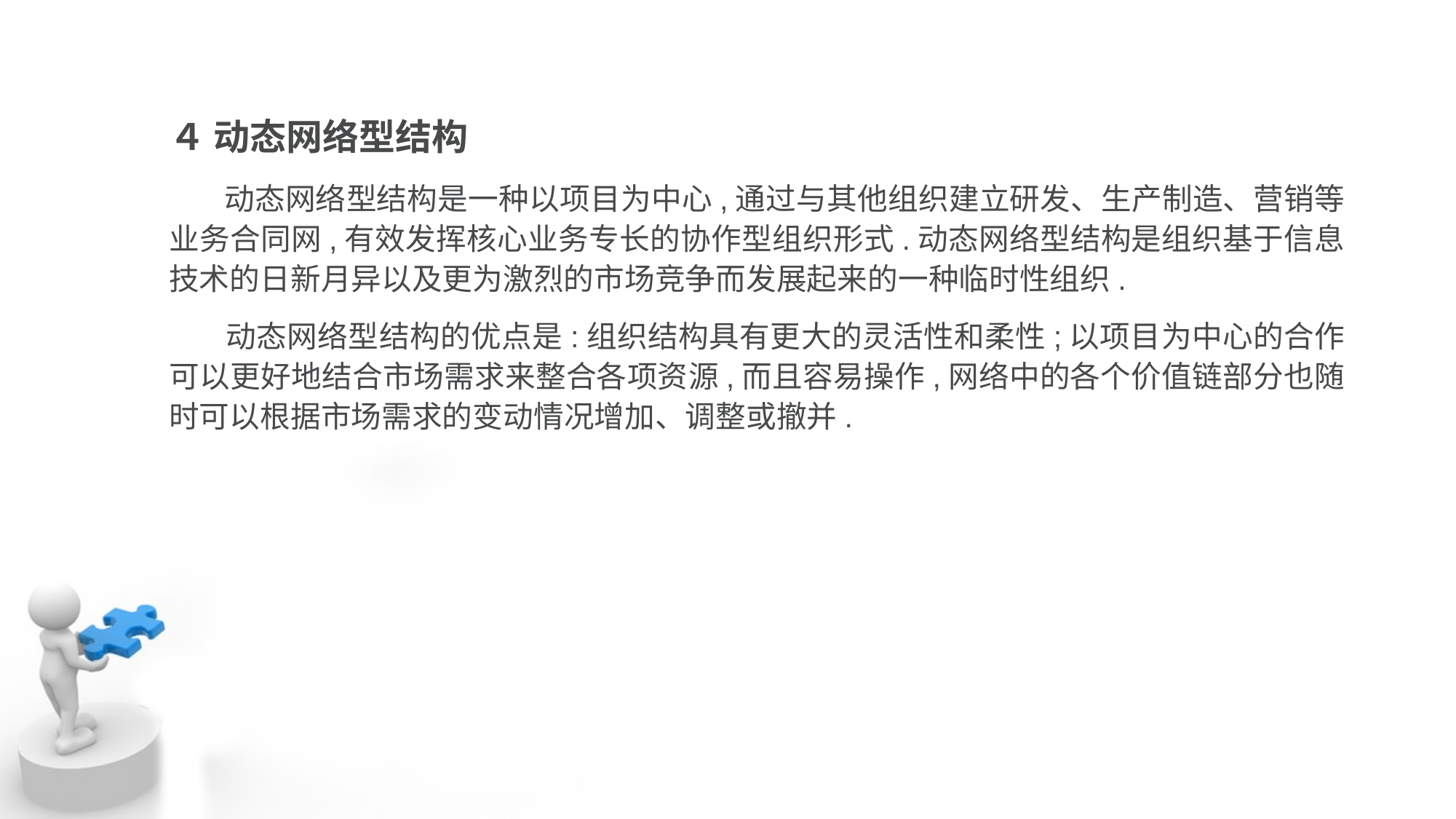

４ 动态网络型结构
       动态网络型结构是一种以项目为中心,通过与其他组织建立研发、生产制造、营销等 业务合同网,有效发挥核心业务专长的协作型组织形式.动态网络型结构是组织基于信息 技术的日新月异以及更为激烈的市场竞争而发展起来的一种临时性组织.
       动态网络型结构的优点是:组织结构具有更大的灵活性和柔性;以项目为中心的合作 可以更好地结合市场需求来整合各项资源,而且容易操作,网络中的各个价值链部分也随时可以根据市场需求的变动情况增加、调整或撤并.